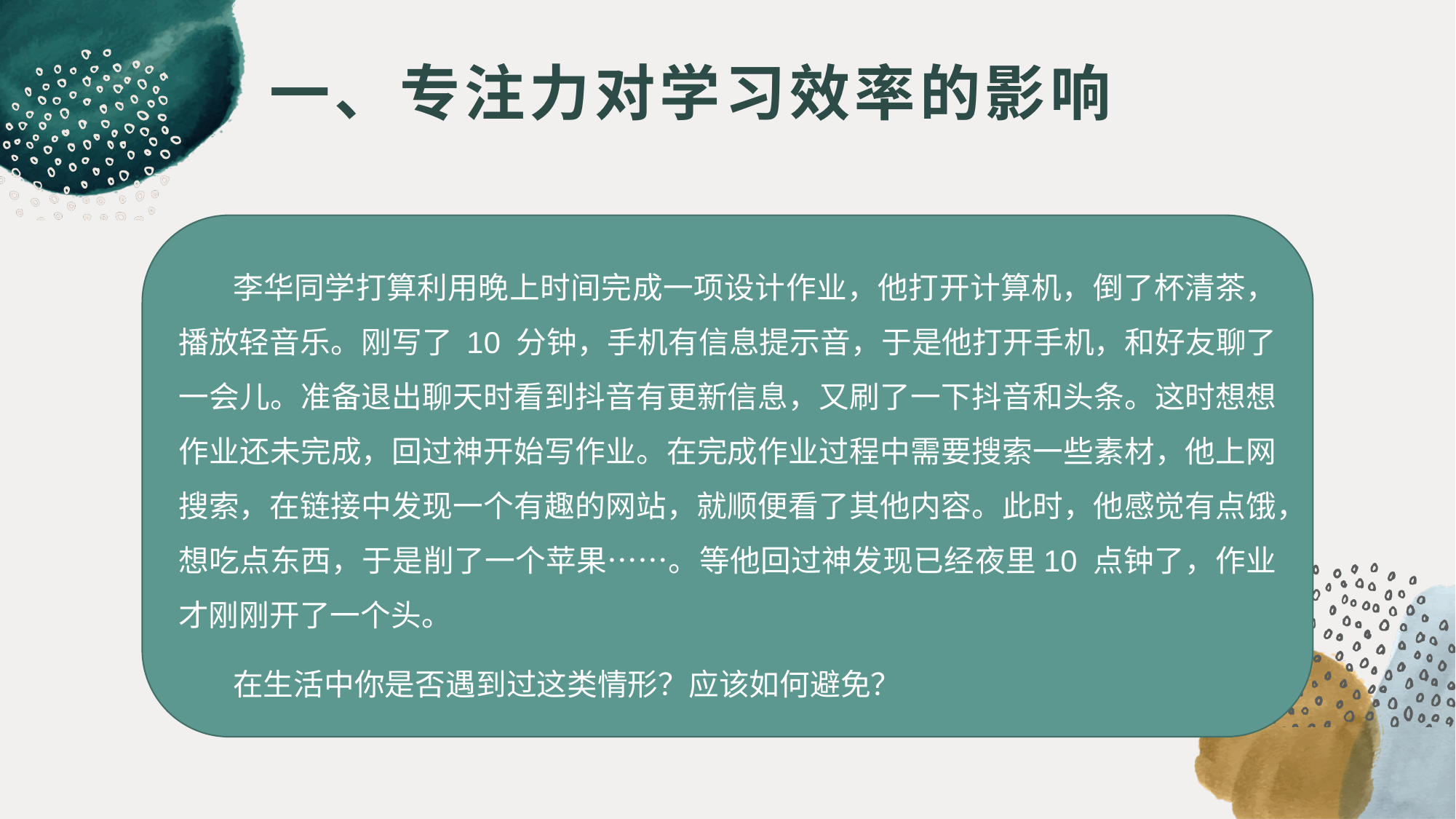

# 一、专注力对学习效率的影响
李华同学打算利用晚上时间完成一项设计作业，他打开计算机，倒了杯清茶，播放轻音乐。刚写了 10 分钟，手机有信息提示音，于是他打开手机，和好友聊了一会儿。准备退出聊天时看到抖音有更新信息，又刷了一下抖音和头条。这时想想作业还未完成，回过神开始写作业。在完成作业过程中需要搜索一些素材，他上网搜索，在链接中发现一个有趣的网站，就顺便看了其他内容。此时，他感觉有点饿，想吃点东西，于是削了一个苹果……。等他回过神发现已经夜里10 点钟了，作业才刚刚开了一个头。
在生活中你是否遇到过这类情形？应该如何避免？